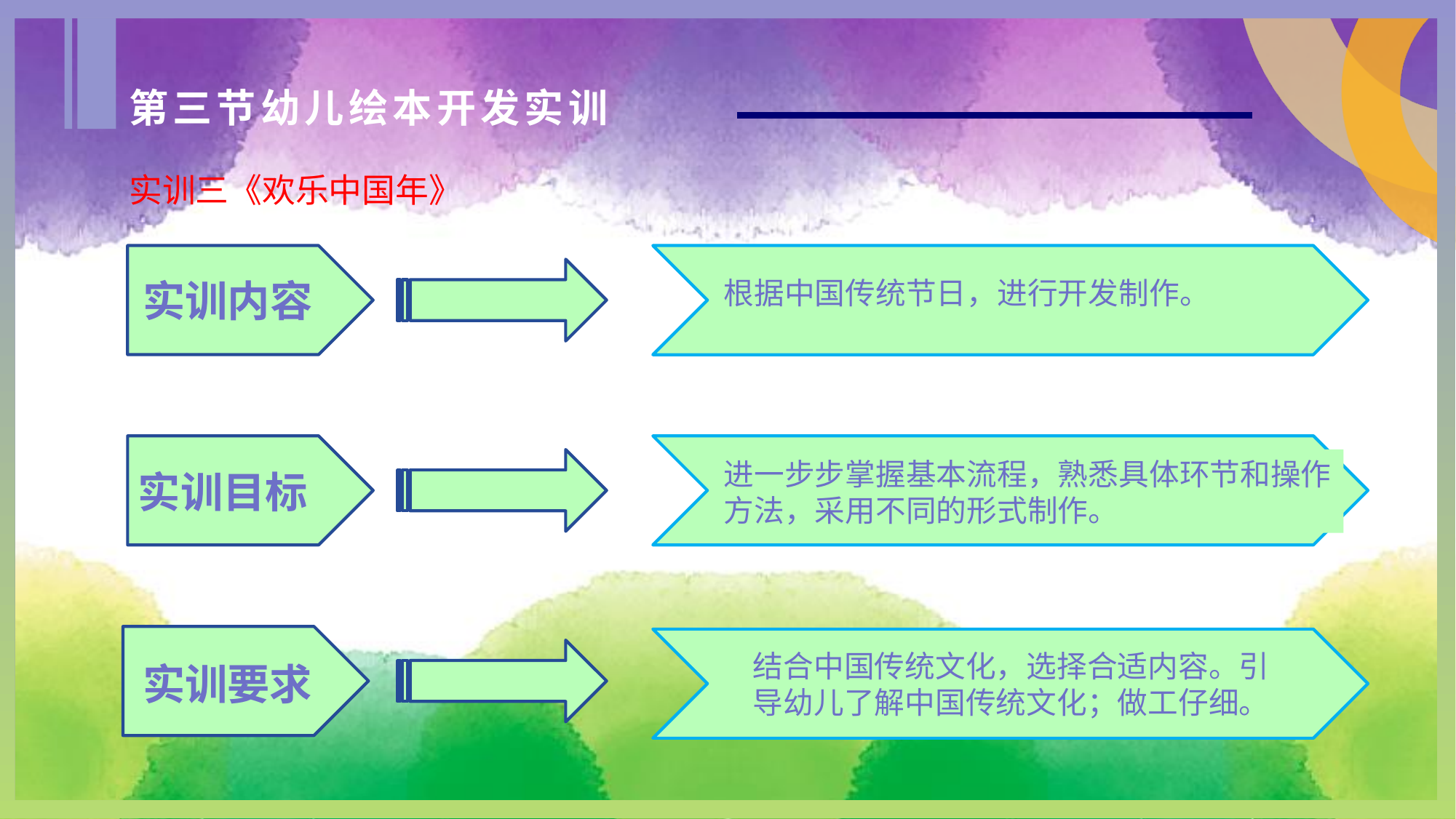

第三节幼儿绘本开发实训
实训三《欢乐中国年》

实训内容

根据中国传统节日，进行开发制作。

实训目标

进一步步掌握基本流程，熟悉具体环节和操作方法，采用不同的形式制作。

实训要求

结合中国传统文化，选择合适内容。引导幼儿了解中国传统文化；做工仔细。